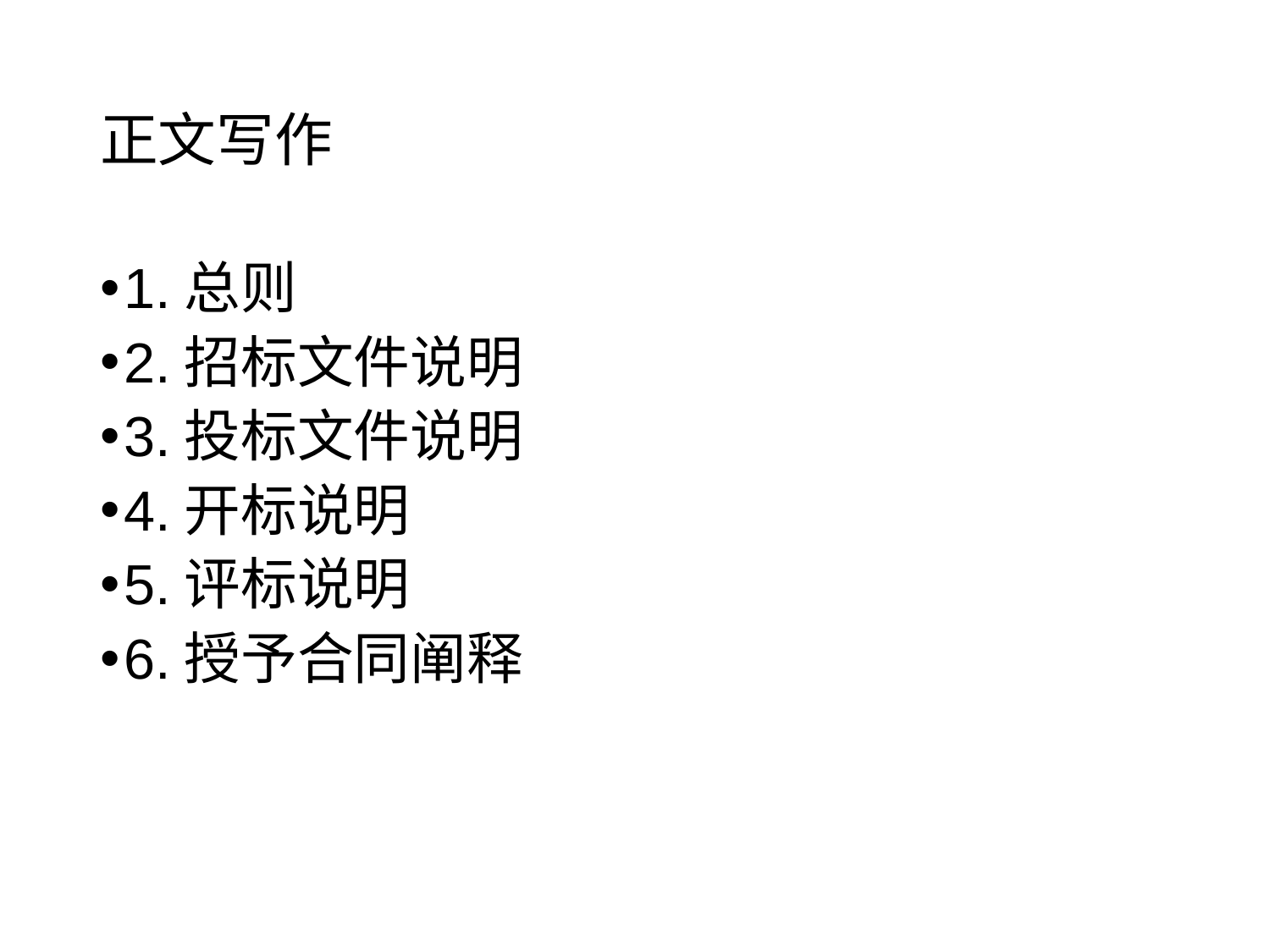

# 正文写作
1.总则
2.招标文件说明
3.投标文件说明
4.开标说明
5.评标说明
6.授予合同阐释